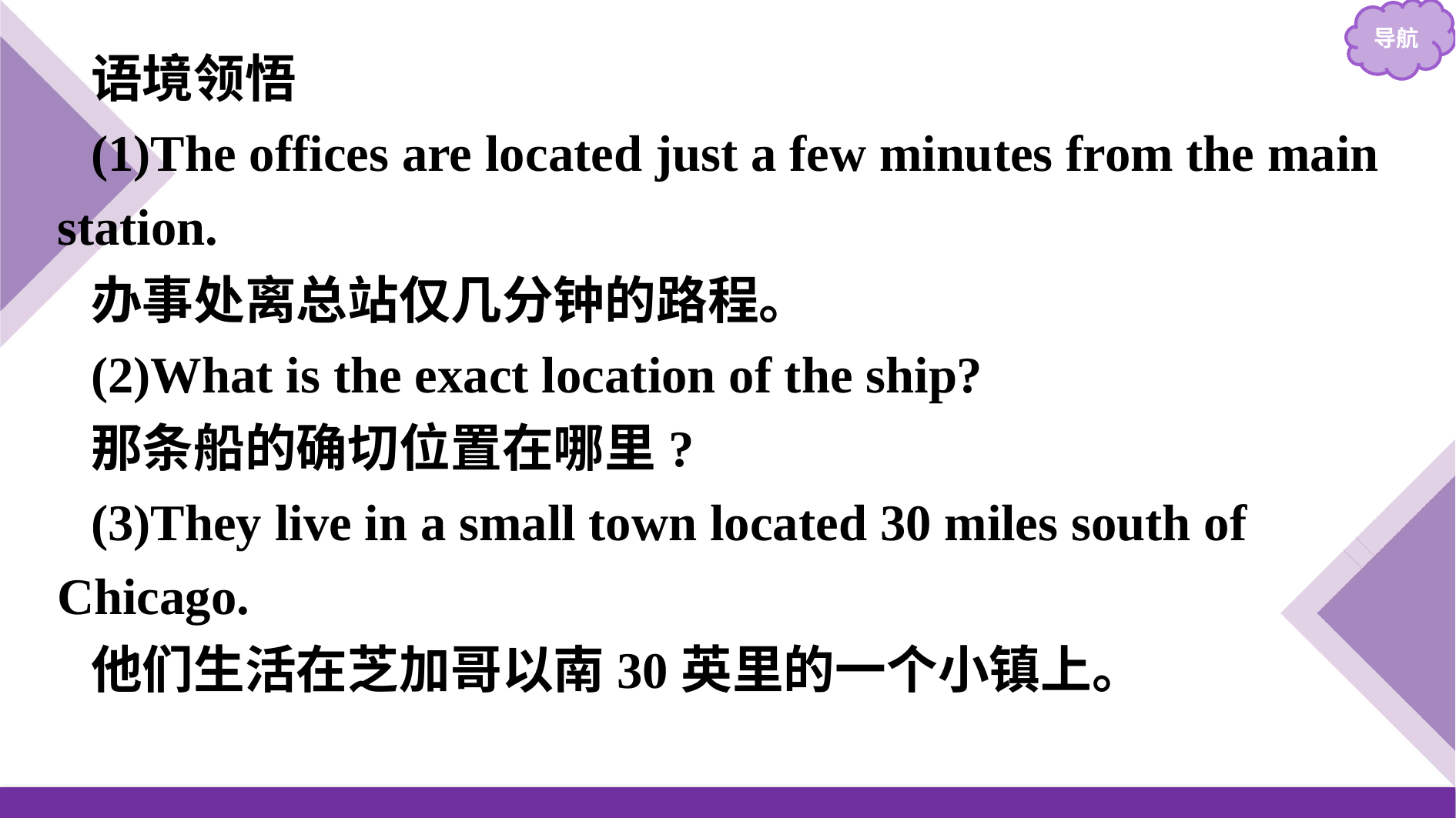

语境领悟
(1)The offices are located just a few minutes from the main station.
办事处离总站仅几分钟的路程。
(2)What is the exact location of the ship?
那条船的确切位置在哪里?
(3)They live in a small town located 30 miles south of Chicago.
他们生活在芝加哥以南30英里的一个小镇上。